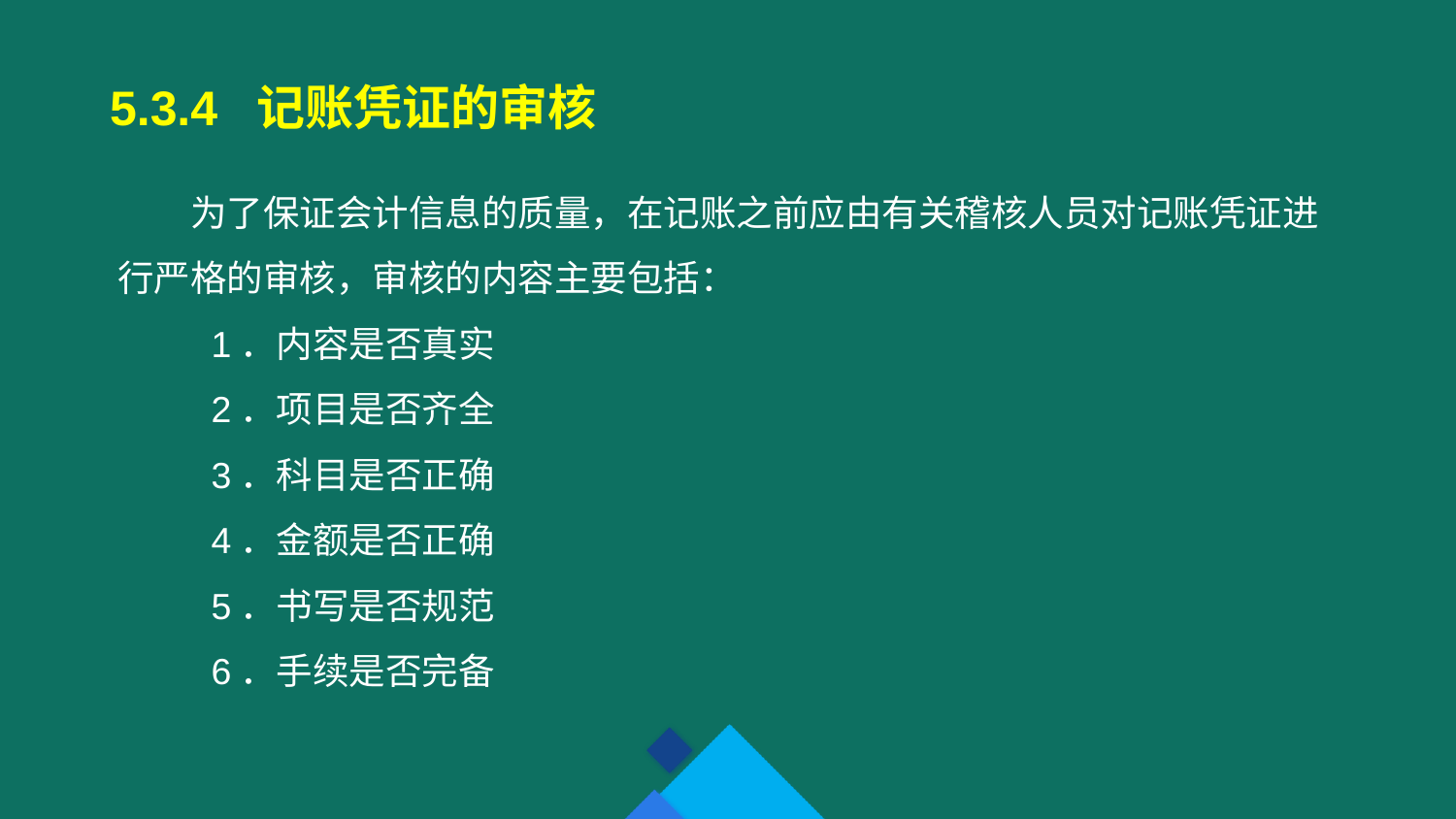

5.3.4  记账凭证的审核
为了保证会计信息的质量，在记账之前应由有关稽核人员对记账凭证进行严格的审核，审核的内容主要包括：
  1．内容是否真实
  2．项目是否齐全
  3．科目是否正确
  4．金额是否正确
  5．书写是否规范
  6．手续是否完备